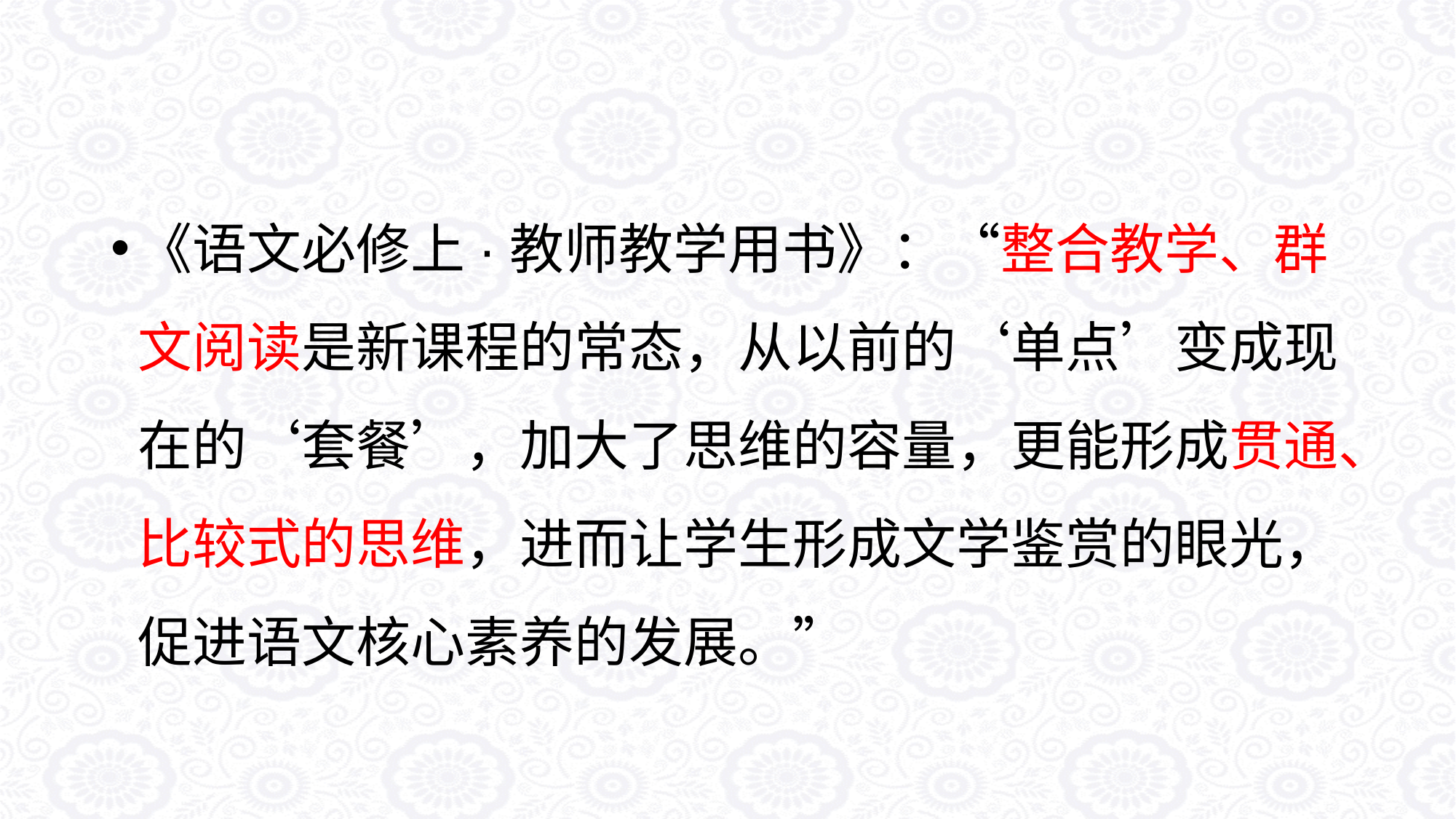

《语文必修上·教师教学用书》：“整合教学、群文阅读是新课程的常态，从以前的‘单点’变成现在的‘套餐’，加大了思维的容量，更能形成贯通、比较式的思维，进而让学生形成文学鉴赏的眼光，促进语文核心素养的发展。”